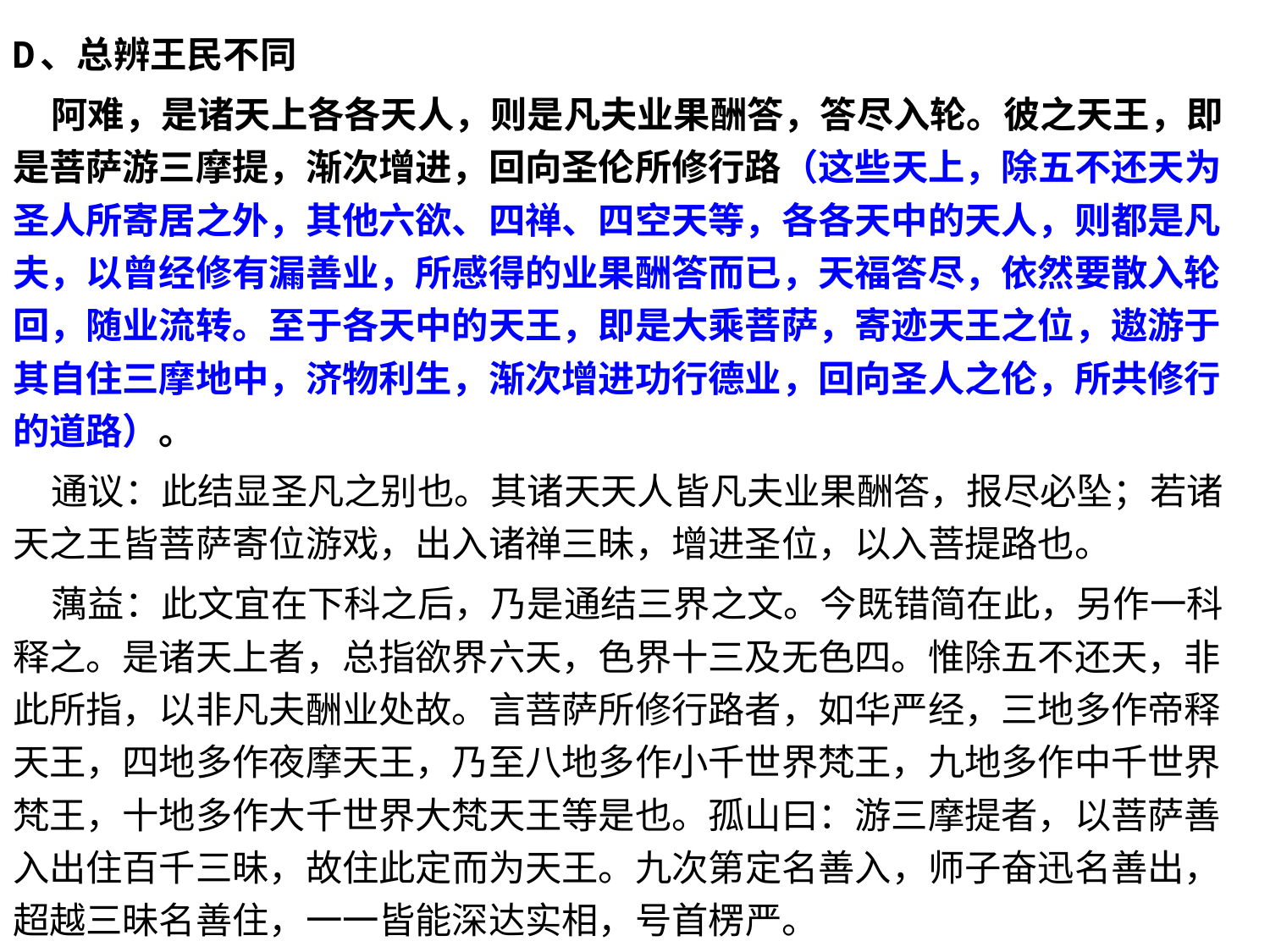

D、总辨王民不同
    阿难，是诸天上各各天人，则是凡夫业果酬答，答尽入轮。彼之天王，即是菩萨游三摩提，渐次增进，回向圣伦所修行路（这些天上，除五不还天为圣人所寄居之外，其他六欲、四禅、四空天等，各各天中的天人，则都是凡夫，以曾经修有漏善业，所感得的业果酬答而已，天福答尽，依然要散入轮回，随业流转。至于各天中的天王，即是大乘菩萨，寄迹天王之位，遨游于其自住三摩地中，济物利生，渐次增进功行德业，回向圣人之伦，所共修行的道路）。
    通议：此结显圣凡之别也。其诸天天人皆凡夫业果酬答，报尽必坠；若诸天之王皆菩萨寄位游戏，出入诸禅三昧，增进圣位，以入菩提路也。
    蕅益：此文宜在下科之后，乃是通结三界之文。今既错简在此，另作一科释之。是诸天上者，总指欲界六天，色界十三及无色四。惟除五不还天，非此所指，以非凡夫酬业处故。言菩萨所修行路者，如华严经，三地多作帝释天王，四地多作夜摩天王，乃至八地多作小千世界梵王，九地多作中千世界梵王，十地多作大千世界大梵天王等是也。孤山曰：游三摩提者，以菩萨善入出住百千三昧，故住此定而为天王。九次第定名善入，师子奋迅名善出，超越三昧名善住，一一皆能深达实相，号首楞严。